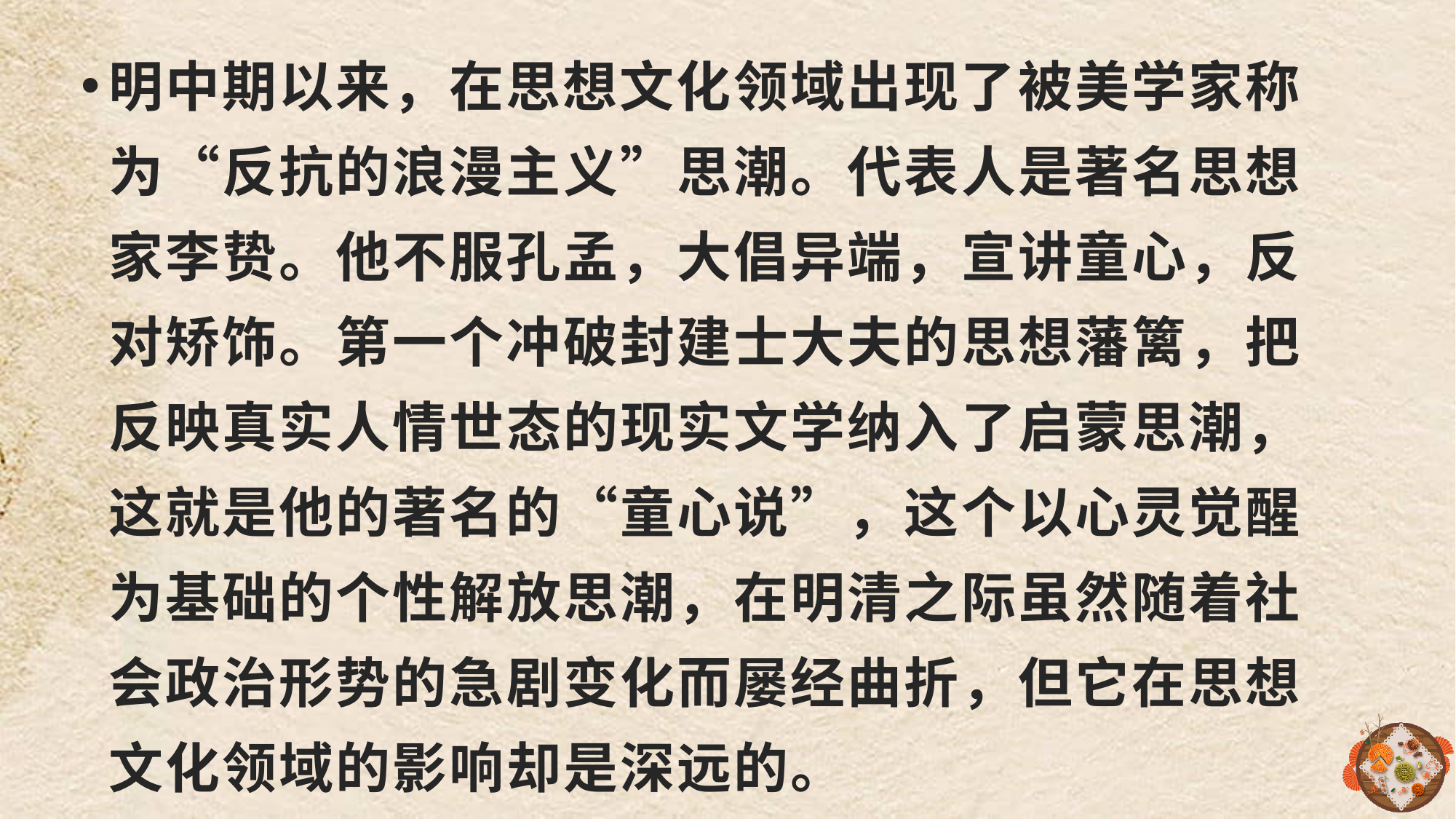

明中期以来，在思想文化领域出现了被美学家称为“反抗的浪漫主义”思潮。代表人是著名思想家李贽。他不服孔孟，大倡异端，宣讲童心，反对矫饰。第一个冲破封建士大夫的思想藩篱，把反映真实人情世态的现实文学纳入了启蒙思潮，这就是他的著名的“童心说”，这个以心灵觉醒为基础的个性解放思潮，在明清之际虽然随着社会政治形势的急剧变化而屡经曲折，但它在思想文化领域的影响却是深远的。